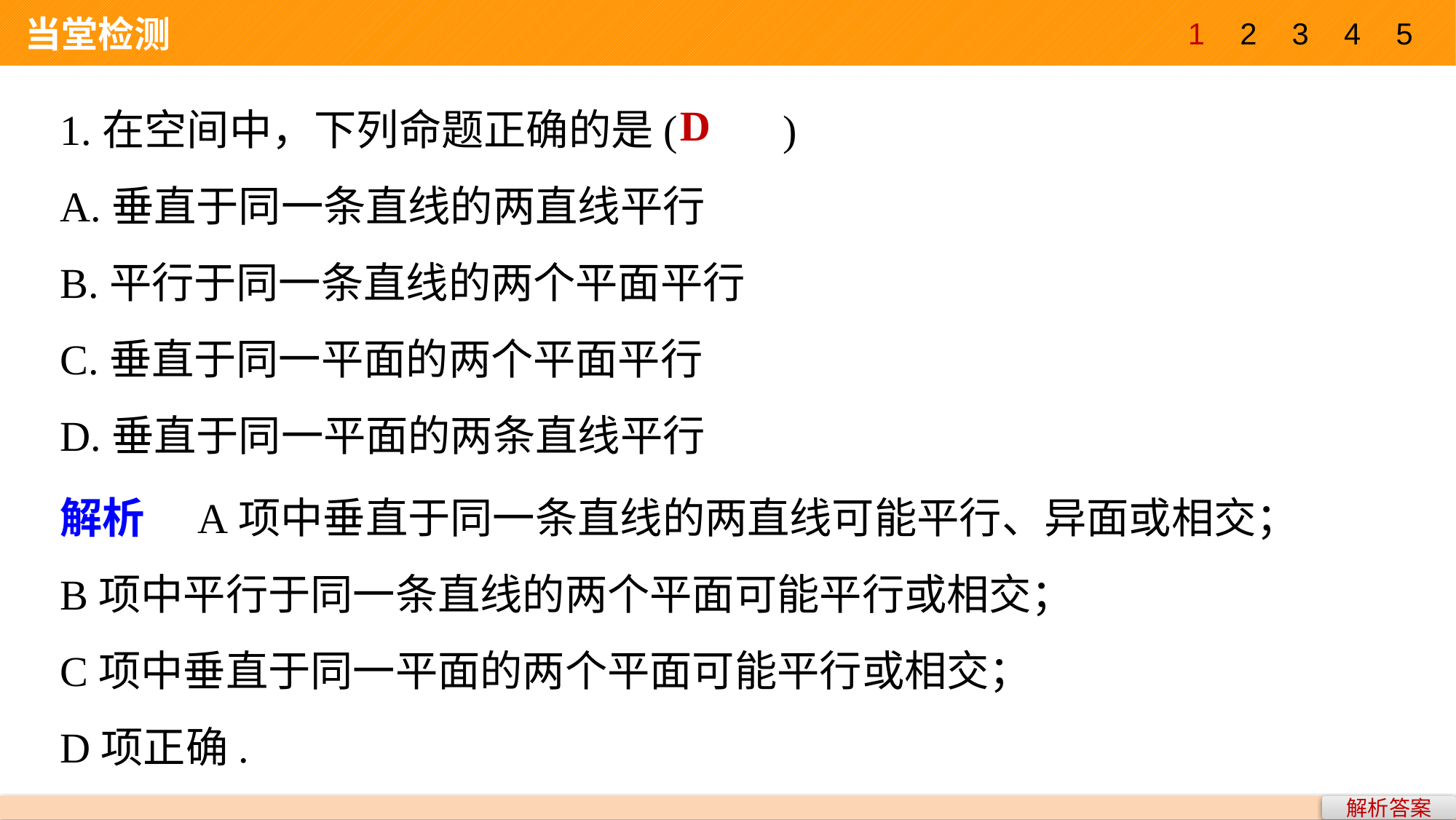

1
2
3
4
5
  当堂检测
1.在空间中，下列命题正确的是(　　)
A.垂直于同一条直线的两直线平行
B.平行于同一条直线的两个平面平行
C.垂直于同一平面的两个平面平行
D.垂直于同一平面的两条直线平行
D
解析　A项中垂直于同一条直线的两直线可能平行、异面或相交；
B项中平行于同一条直线的两个平面可能平行或相交；
C项中垂直于同一平面的两个平面可能平行或相交；
D项正确.
解析答案